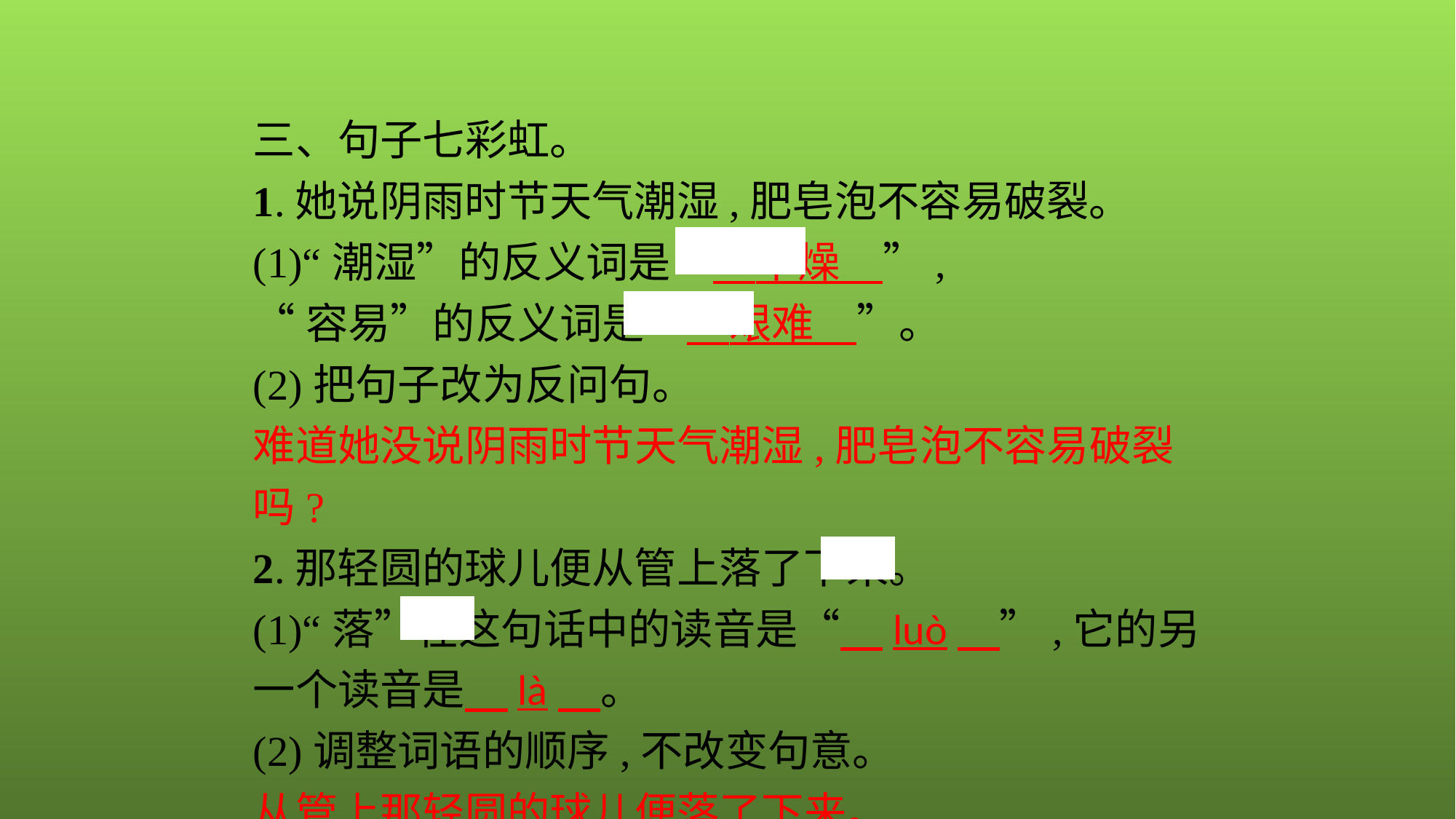

三、句子七彩虹。
1.她说阴雨时节天气潮湿,肥皂泡不容易破裂。
(1)“潮湿”的反义词是“　干燥　”,
“容易”的反义词是“　艰难　”。
(2)把句子改为反问句。
难道她没说阴雨时节天气潮湿,肥皂泡不容易破裂吗?
2.那轻圆的球儿便从管上落了下来。
(1)“落”在这句话中的读音是“　luò　”,它的另一个读音是　là　。
(2)调整词语的顺序,不改变句意。
从管上那轻圆的球儿便落了下来。